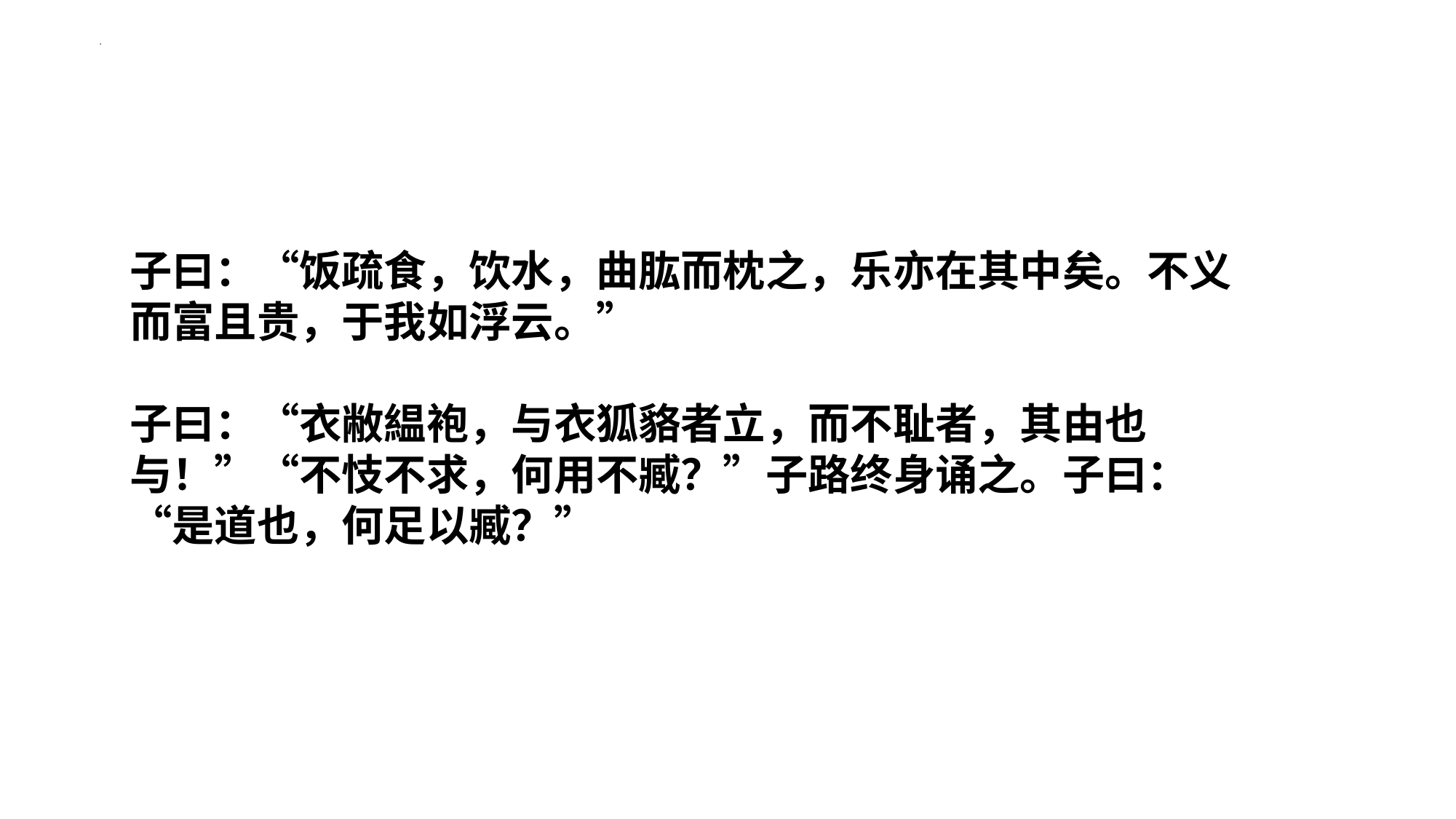

子曰：“饭疏食，饮水，曲肱而枕之，乐亦在其中矣。不义而富且贵，于我如浮云。”

子曰：“衣敝緼袍，与衣狐貉者立，而不耻者，其由也与！”“不忮不求，何用不臧？”子路终身诵之。子曰：“是道也，何足以臧？”